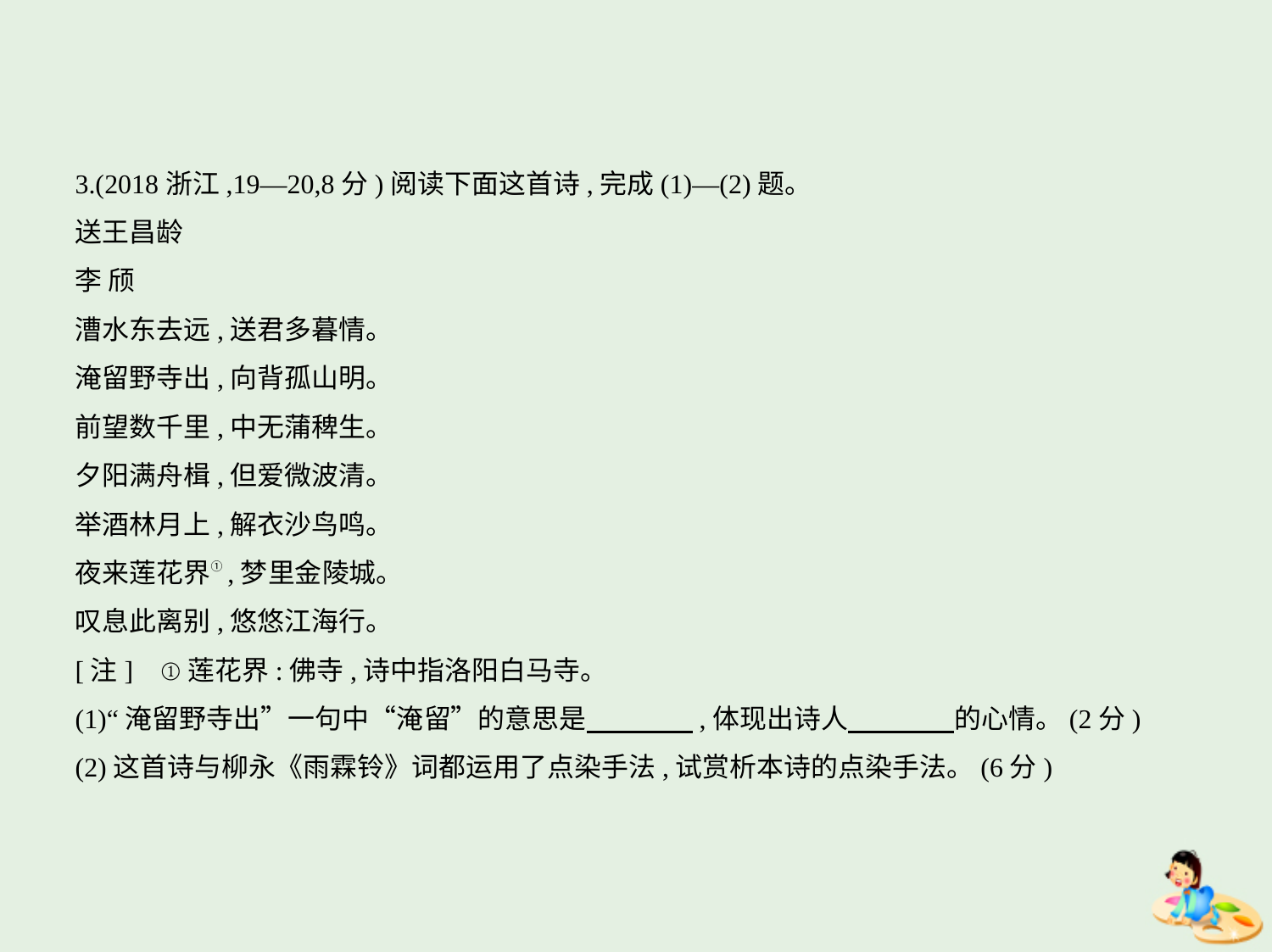

3.(2018浙江,19—20,8分)阅读下面这首诗,完成(1)—(2)题。
送王昌龄
李 颀
漕水东去远,送君多暮情。
淹留野寺出,向背孤山明。
前望数千里,中无蒲稗生。
夕阳满舟楫,但爱微波清。
举酒林月上,解衣沙鸟鸣。
夜来莲花界①,梦里金陵城。
叹息此离别,悠悠江海行。
[注]    ①莲花界:佛寺,诗中指洛阳白马寺。
(1)“淹留野寺出”一句中“淹留”的意思是　　　    ,体现出诗人　　　    的心情。(2分)
(2)这首诗与柳永《雨霖铃》词都运用了点染手法,试赏析本诗的点染手法。(6分)